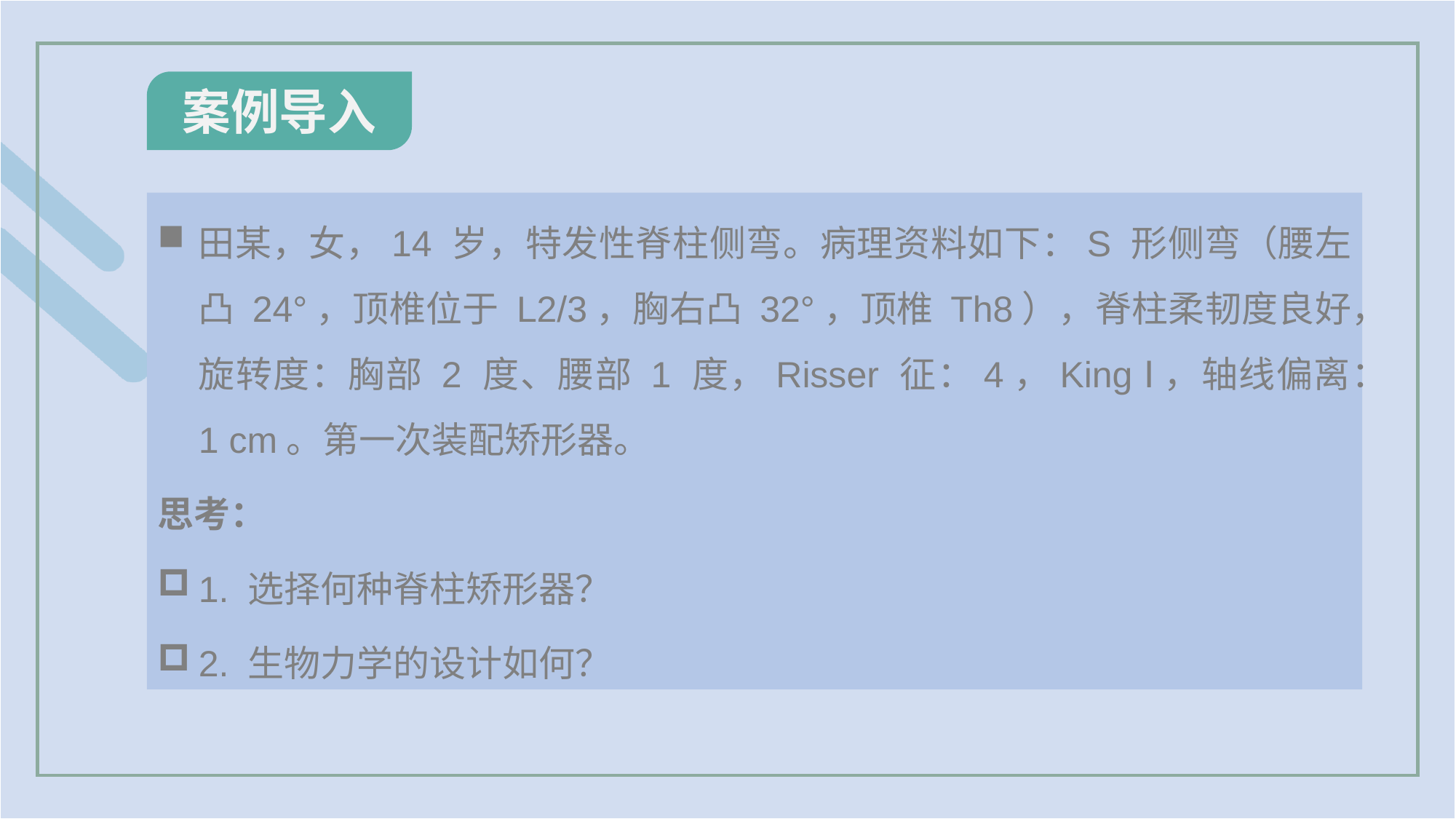

案例导入
田某，女，14 岁，特发性脊柱侧弯。病理资料如下：S 形侧弯（腰左凸 24°，顶椎位于 L2/3，胸右凸 32°，顶椎 Th8），脊柱柔韧度良好，旋转度：胸部 2 度、腰部 1 度，Risser 征：4，King Ⅰ，轴线偏离：1 cm。第一次装配矫形器。
思考：
1. 选择何种脊柱矫形器？
2. 生物力学的设计如何？